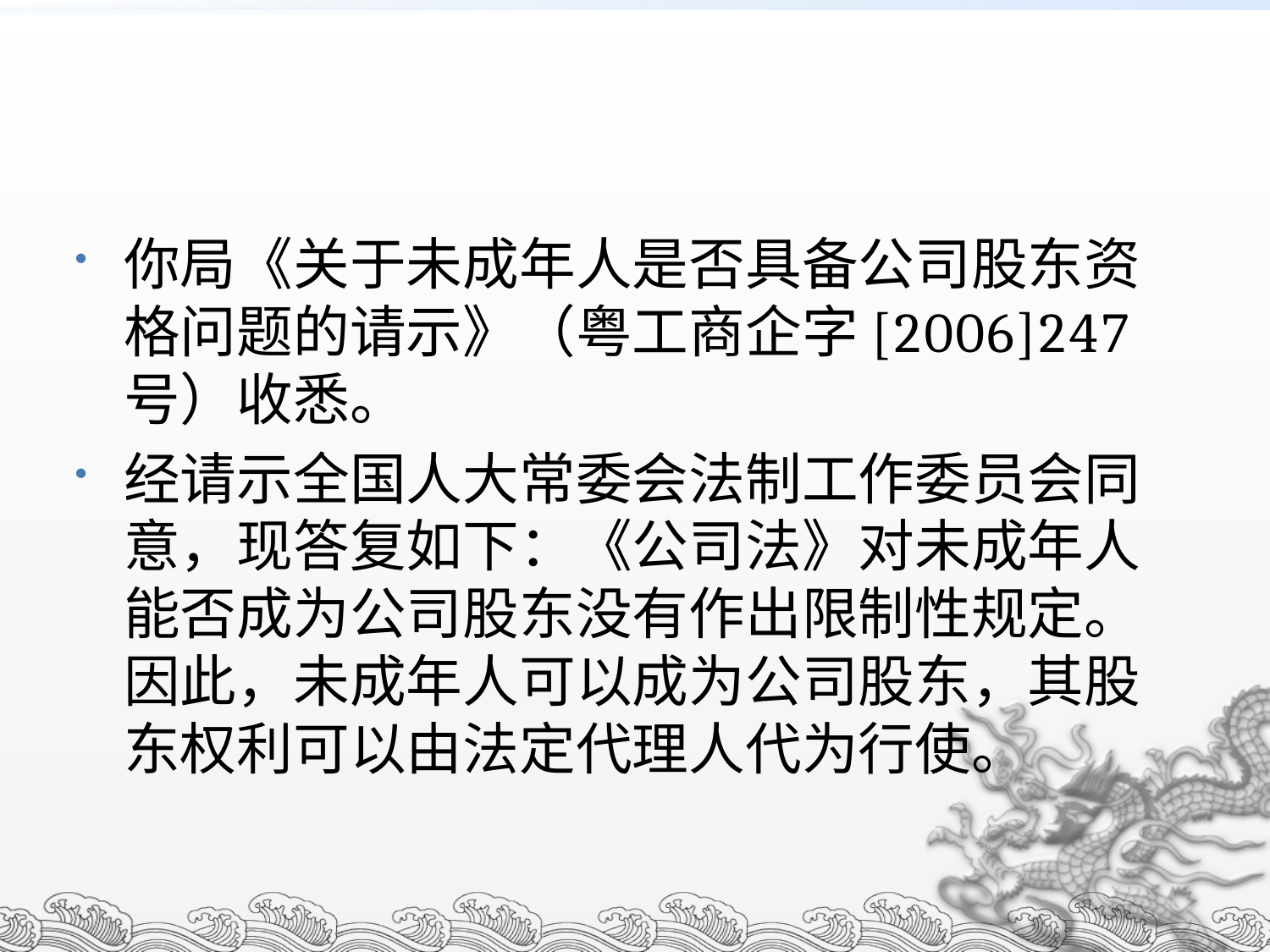

#
你局《关于未成年人是否具备公司股东资格问题的请示》（粤工商企字[2006]247号）收悉。
经请示全国人大常委会法制工作委员会同意，现答复如下：《公司法》对未成年人能否成为公司股东没有作出限制性规定。因此，未成年人可以成为公司股东，其股东权利可以由法定代理人代为行使。